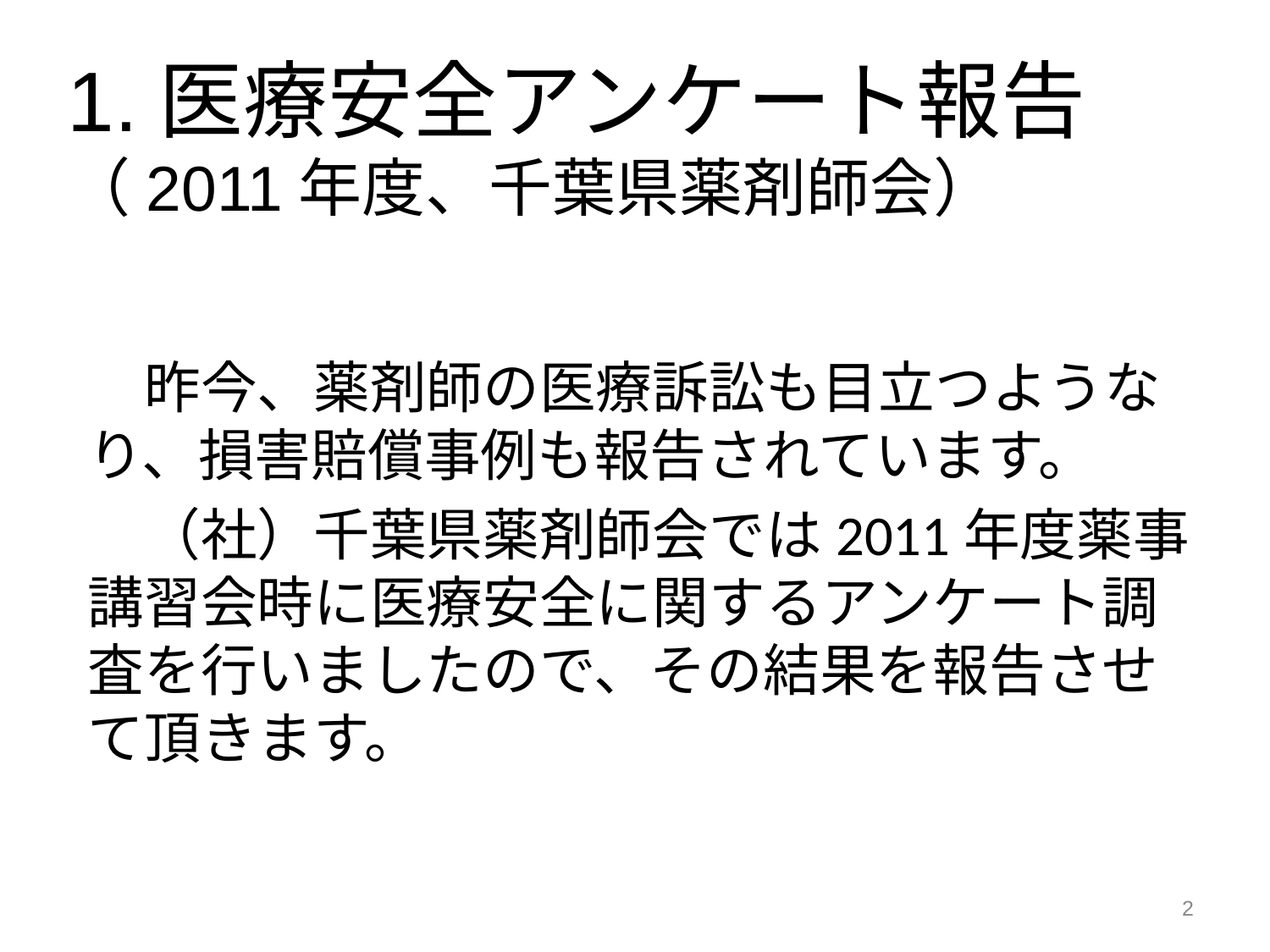

1.医療安全アンケート報告
（2011年度、千葉県薬剤師会）
　昨今、薬剤師の医療訴訟も目立つようなり、損害賠償事例も報告されています。
　（社）千葉県薬剤師会では2011年度薬事講習会時に医療安全に関するアンケート調査を行いましたので、その結果を報告させて頂きます。

2